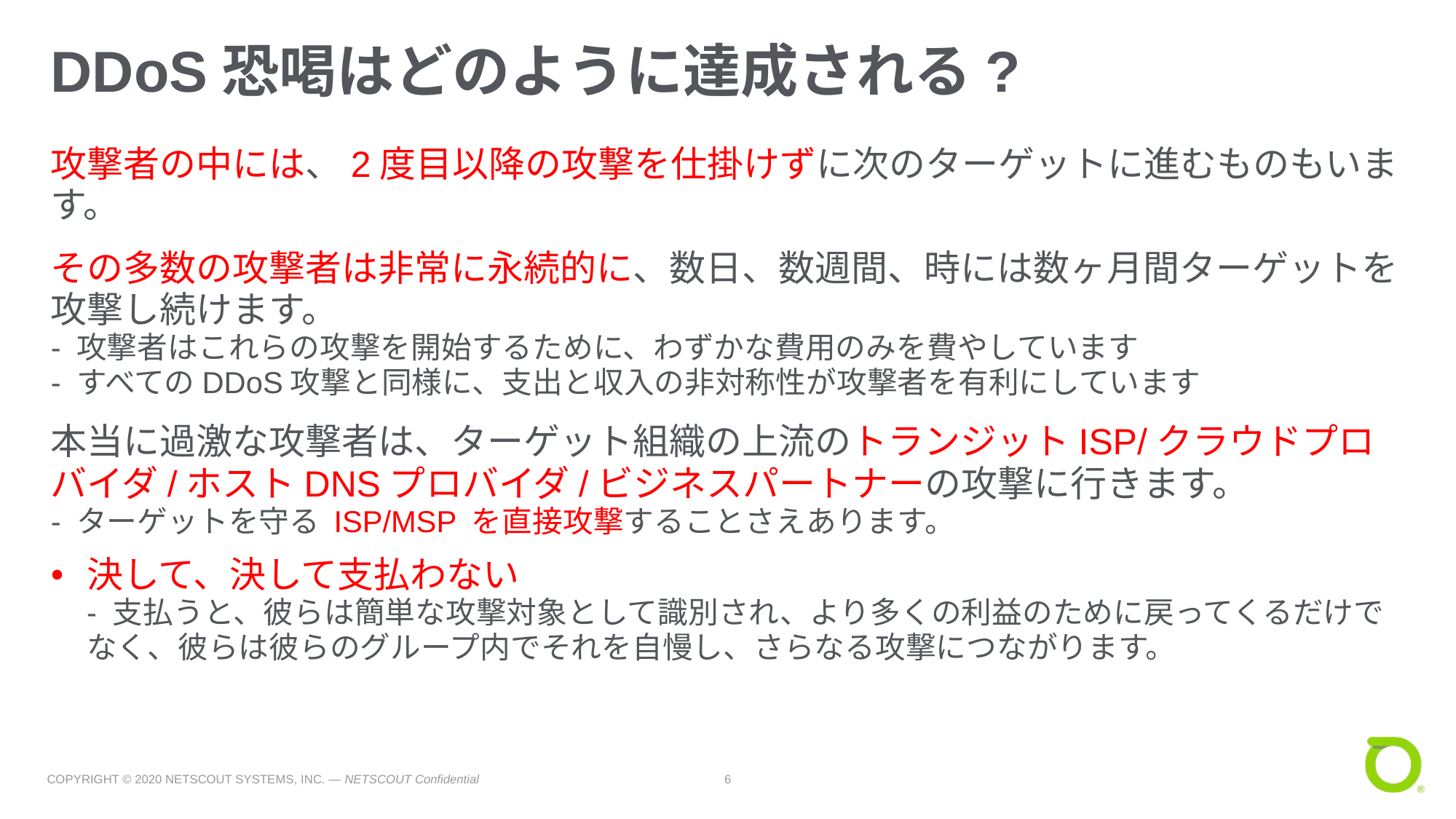

# DDoS恐喝はどのように達成される?

攻撃者の中には、2度目以降の攻撃を仕掛けずに次のターゲットに進むものもいます。
その多数の攻撃者は非常に永続的に、数日、数週間、時には数ヶ月間ターゲットを攻撃し続けます。
- 攻撃者はこれらの攻撃を開始するために、わずかな費用のみを費やしています
- すべてのDDoS攻撃と同様に、支出と収入の非対称性が攻撃者を有利にしています
本当に過激な攻撃者は、ターゲット組織の上流のトランジットISP/クラウドプロバイダ/ホストDNSプロバイダ/ビジネスパートナーの攻撃に行きます。
- ターゲットを守る ISP/MSP を直接攻撃することさえあります。
決して、決して支払わない
- 支払うと、彼らは簡単な攻撃対象として識別され、より多くの利益のために戻ってくるだけでなく、彼らは彼らのグループ内でそれを自慢し、さらなる攻撃につながります。